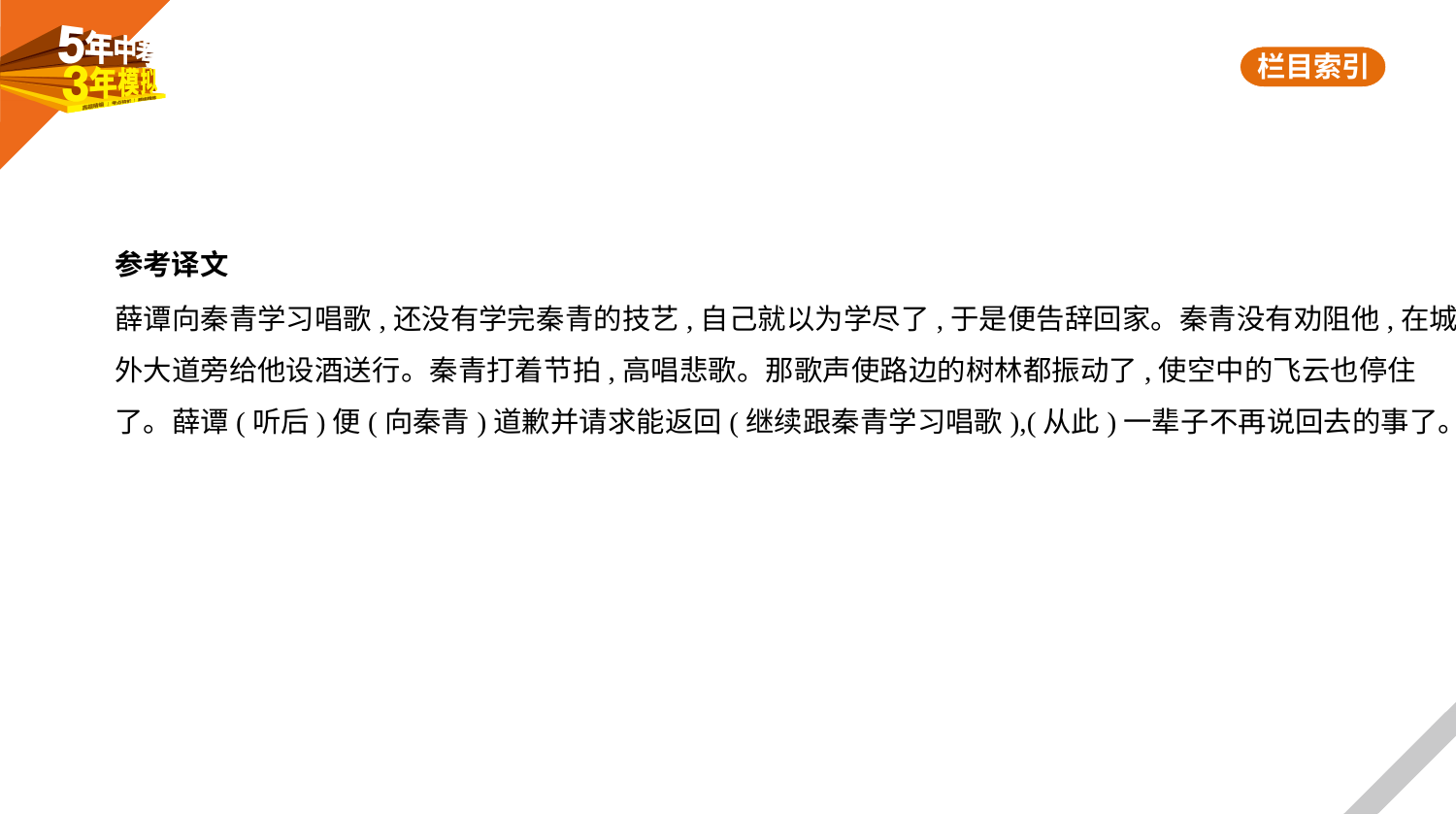

参考译文
薛谭向秦青学习唱歌,还没有学完秦青的技艺,自己就以为学尽了,于是便告辞回家。秦青没有劝阻他,在城
外大道旁给他设酒送行。秦青打着节拍,高唱悲歌。那歌声使路边的树林都振动了,使空中的飞云也停住
了。薛谭(听后)便(向秦青)道歉并请求能返回(继续跟秦青学习唱歌),(从此)一辈子不再说回去的事了。